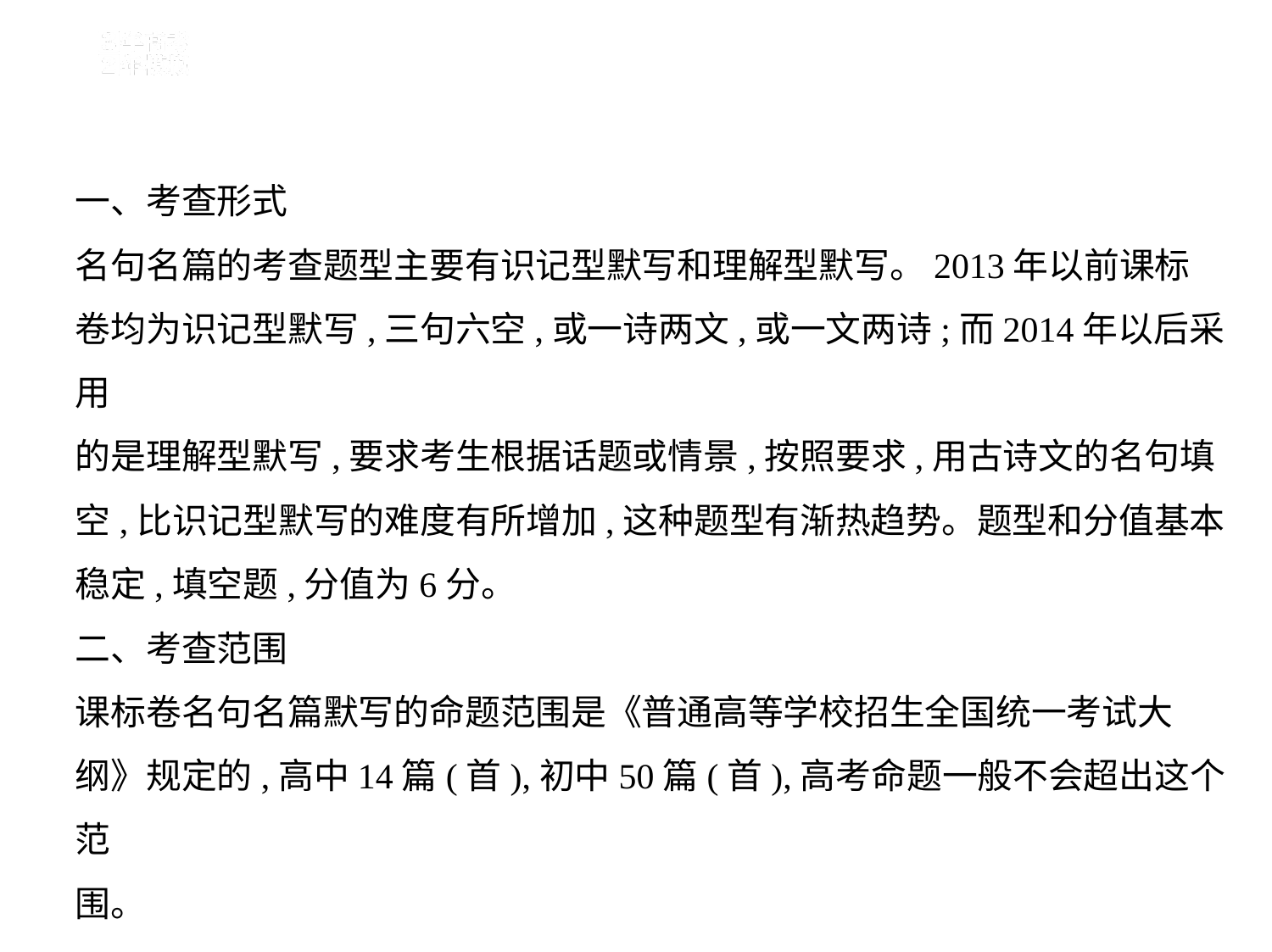

一、考查形式
名句名篇的考查题型主要有识记型默写和理解型默写。2013年以前课标
卷均为识记型默写,三句六空,或一诗两文,或一文两诗;而2014年以后采用
的是理解型默写,要求考生根据话题或情景,按照要求,用古诗文的名句填
空,比识记型默写的难度有所增加,这种题型有渐热趋势。题型和分值基本
稳定,填空题,分值为6分。
二、考查范围
课标卷名句名篇默写的命题范围是《普通高等学校招生全国统一考试大
纲》规定的,高中14篇(首),初中50篇(首),高考命题一般不会超出这个范
围。